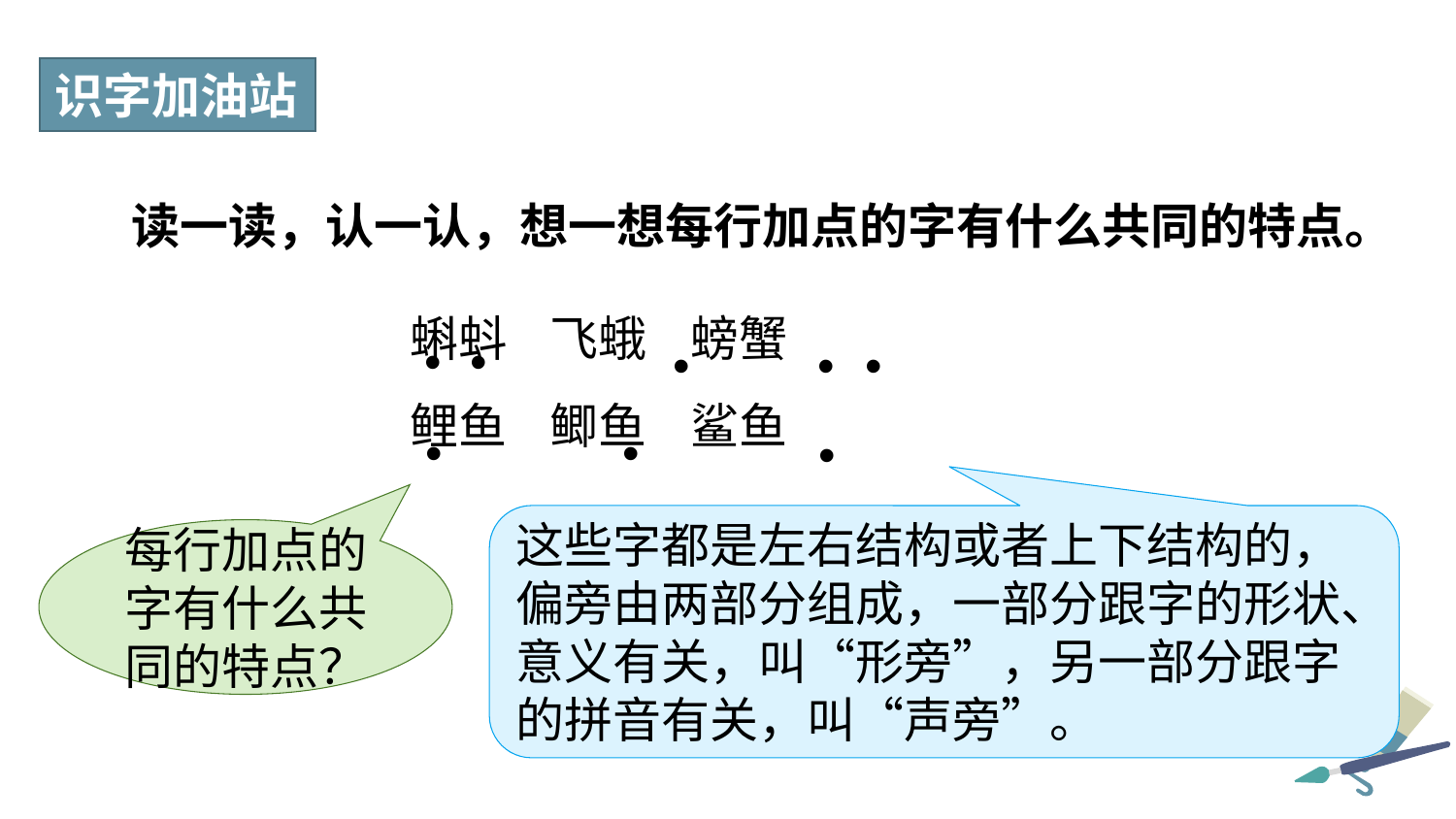

识字加油站
读一读，认一认，想一想每行加点的字有什么共同的特点。
蝌蚪    飞蛾    螃蟹
鲤鱼    鲫鱼    鲨鱼
•
•
•
•
•
•
•
•
这些字都是左右结构或者上下结构的，偏旁由两部分组成，一部分跟字的形状、意义有关，叫“形旁”，另一部分跟字的拼音有关，叫“声旁”。
每行加点的字有什么共同的特点？